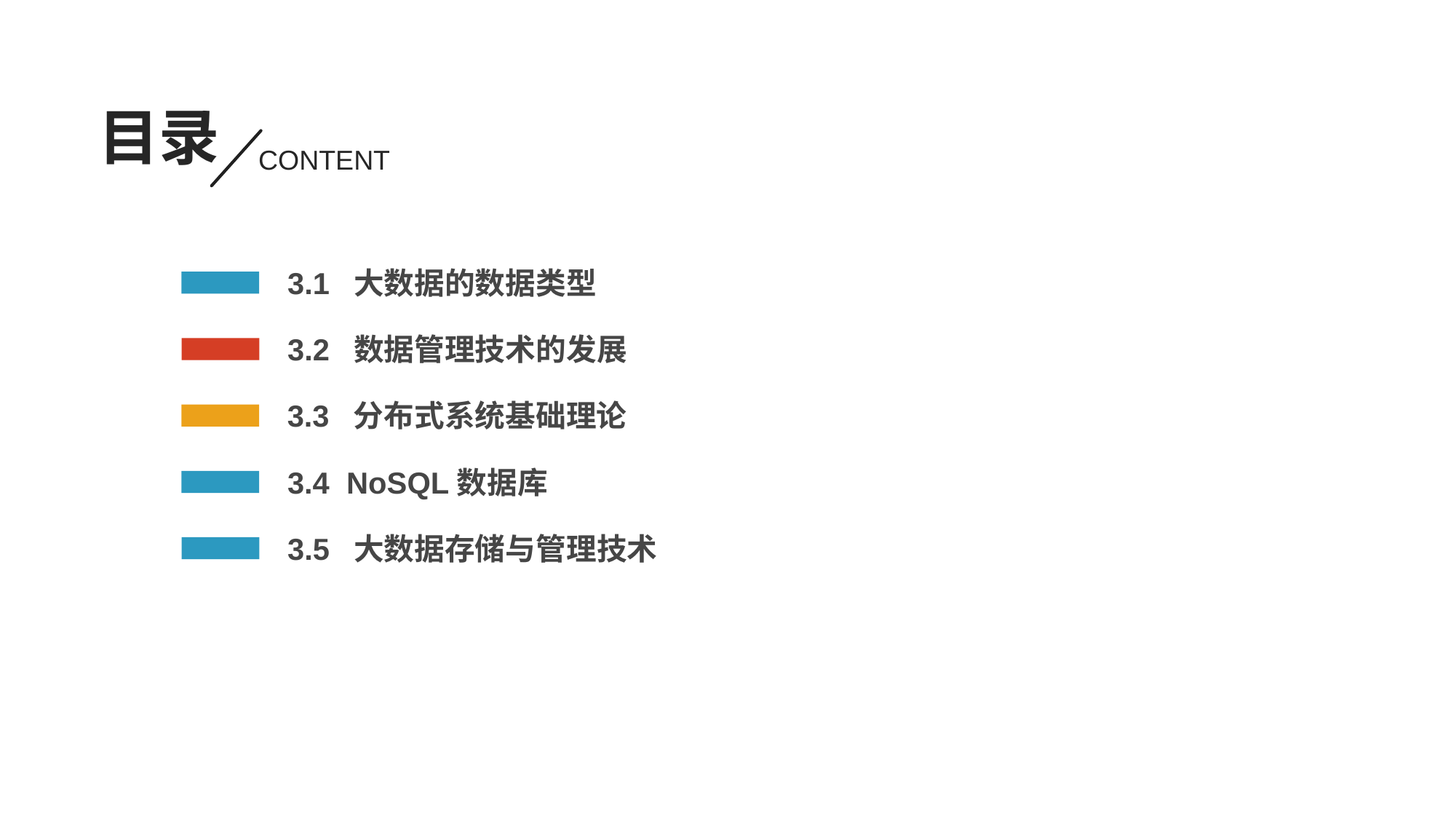

目录
CONTENT
3.1  大数据的数据类型

3.2  数据管理技术的发展

3.3  分布式系统基础理论

3.4  NoSQL数据库

3.5  大数据存储与管理技术